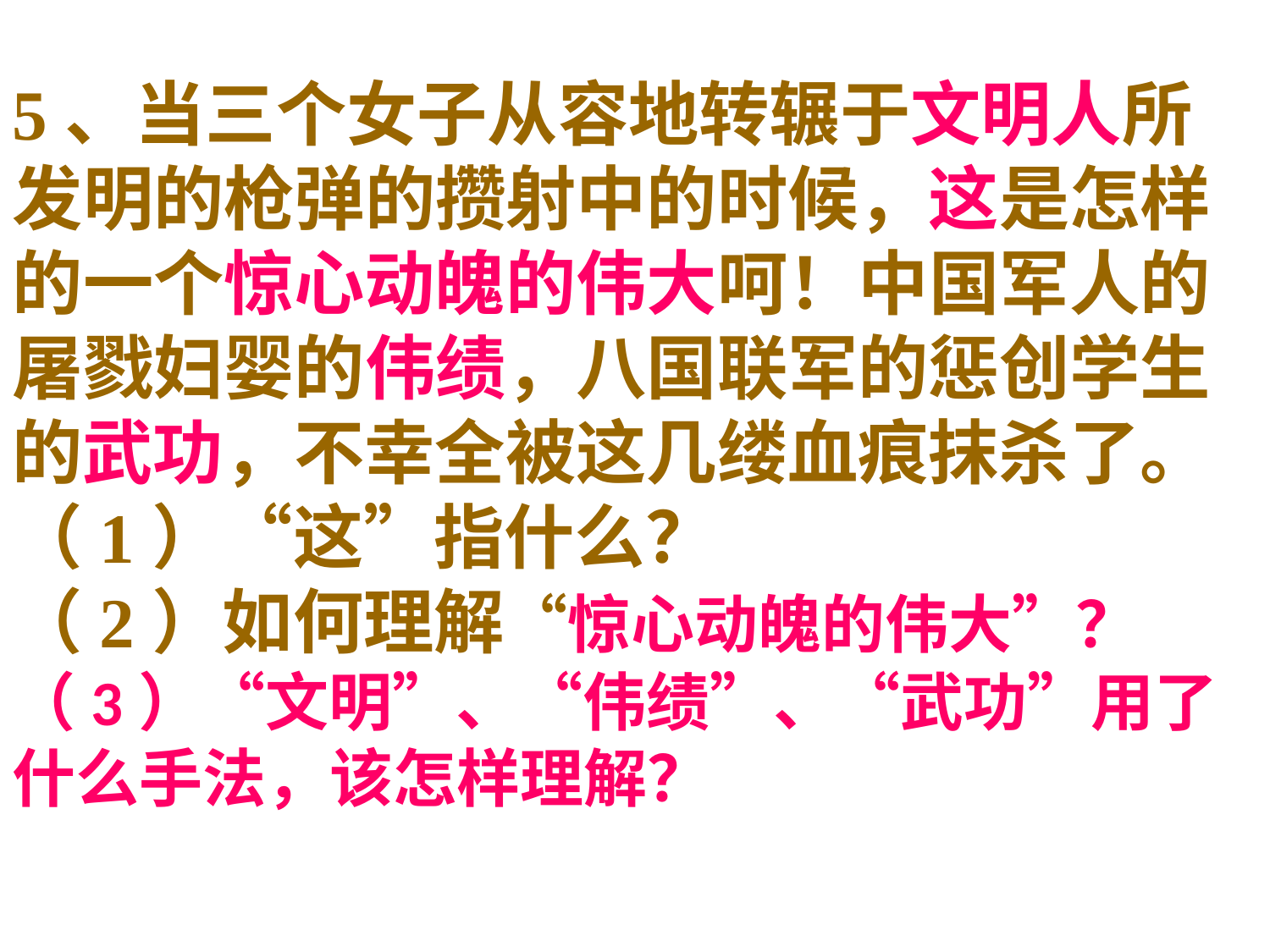

5、当三个女子从容地转辗于文明人所发明的枪弹的攒射中的时候，这是怎样的一个惊心动魄的伟大呵！中国军人的屠戮妇婴的伟绩，八国联军的惩创学生的武功，不幸全被这几缕血痕抹杀了。
（1）“这”指什么？
（2）如何理解“惊心动魄的伟大”？
（3）“文明”、“伟绩”、“武功”用了什么手法，该怎样理解？